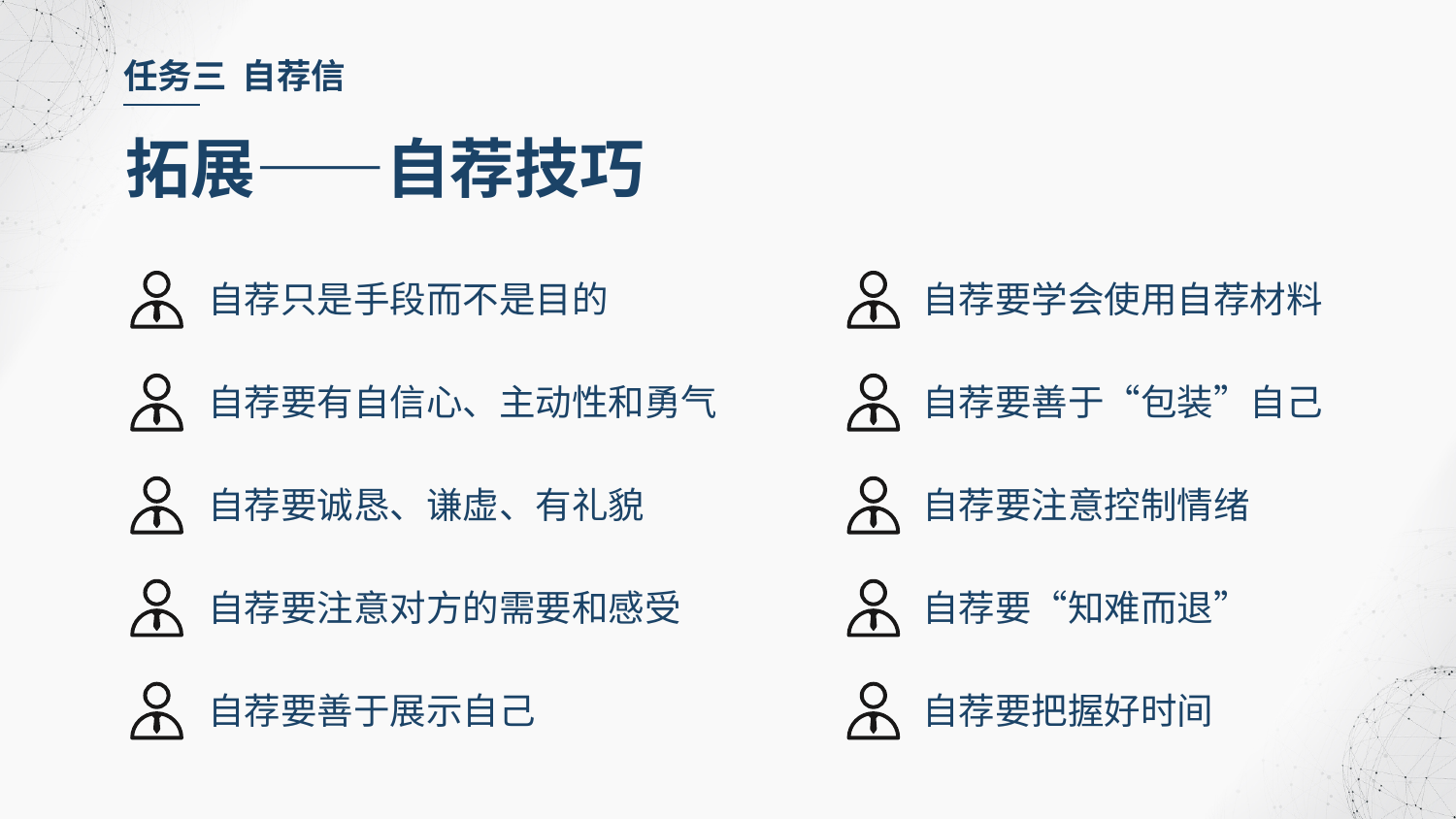

任务三  自荐信
拓展——自荐技巧
自荐只是手段而不是目的
自荐要学会使用自荐材料

自荐要有自信心、主动性和勇气
自荐要善于“包装”自己

自荐要诚恳、谦虚、有礼貌
自荐要注意控制情绪

自荐要注意对方的需要和感受
自荐要“知难而退”

自荐要善于展示自己
自荐要把握好时间